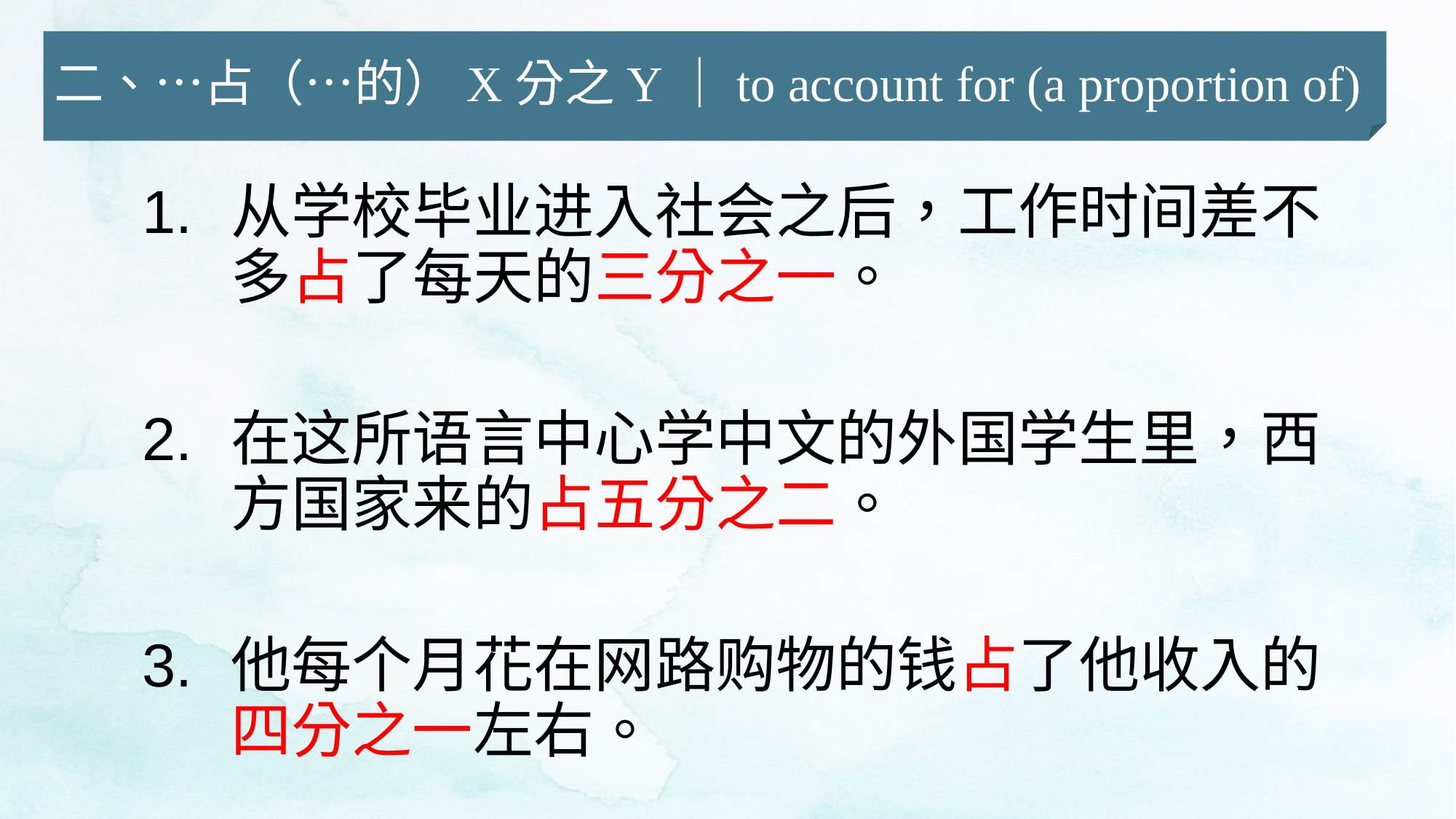

二、…占（…的）X分之Y｜to account for (a proportion of)
从学校毕业进入社会之后，工作时间差不多占了每天的三分之一。

在这所语言中心学中文的外国学生里，西方国家来的占五分之二。

他每个月花在网路购物的钱占了他收入的四分之一左右。